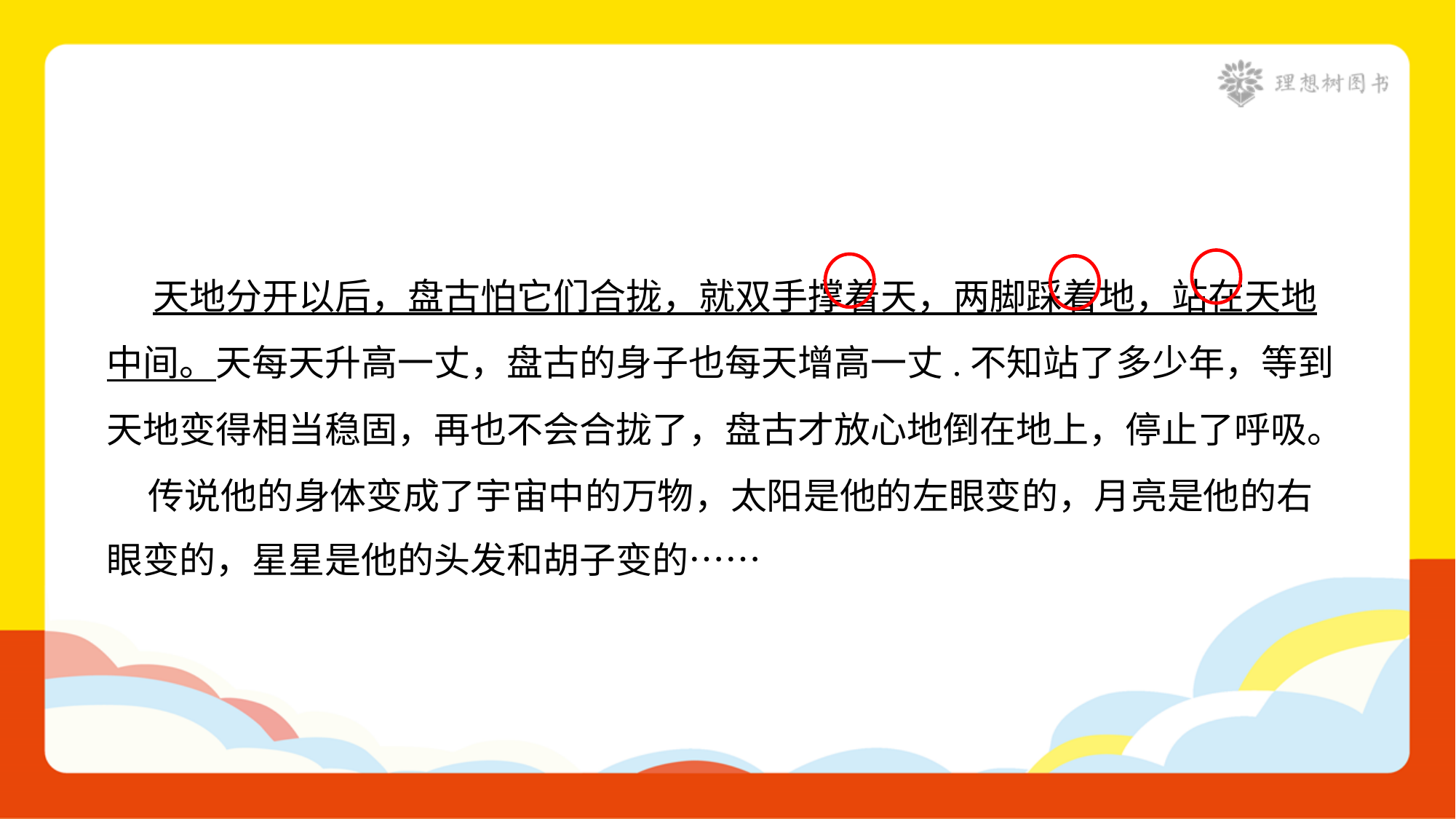

天地分开以后，盘古怕它们合拢，就双手撑着天，两脚踩着地，站在天地
中间。天每天升高一丈，盘古的身子也每天增高一丈.不知站了多少年，等到
天地变得相当稳固，再也不会合拢了，盘古才放心地倒在地上，停止了呼吸。
    传说他的身体变成了宇宙中的万物，太阳是他的左眼变的，月亮是他的右
眼变的，星星是他的头发和胡子变的……